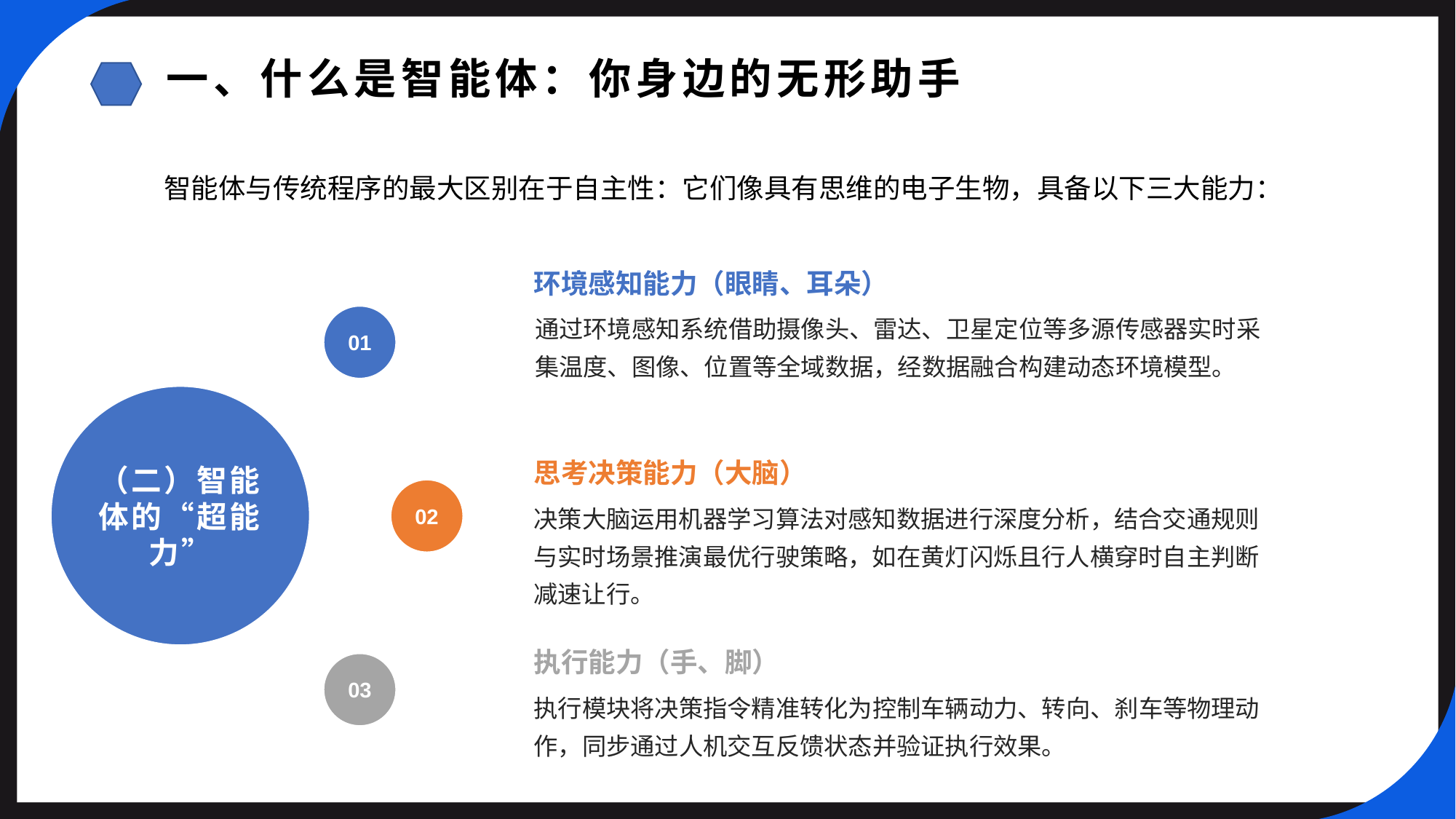

一、什么是智能体：你身边的无形助手
智能体与传统程序的最大区别在于自主性：它们像具有思维的电子生物，具备以下三大能力：
环境感知能力（眼睛、耳朵）

通过环境感知系统借助摄像头、雷达、卫星定位等多源传感器实时采集温度、图像、位置等全域数据，经数据融合构建动态环境模型。
01
（二）智能体的“超能力”
思考决策能力（大脑）
02
决策大脑运用机器学习算法对感知数据进行深度分析，结合交通规则与实时场景推演最优行驶策略，如在黄灯闪烁且行人横穿时自主判断减速让行。
执行能力（手、脚）
03
执行模块将决策指令精准转化为控制车辆动力、转向、刹车等物理动作，同步通过人机交互反馈状态并验证执行效果。